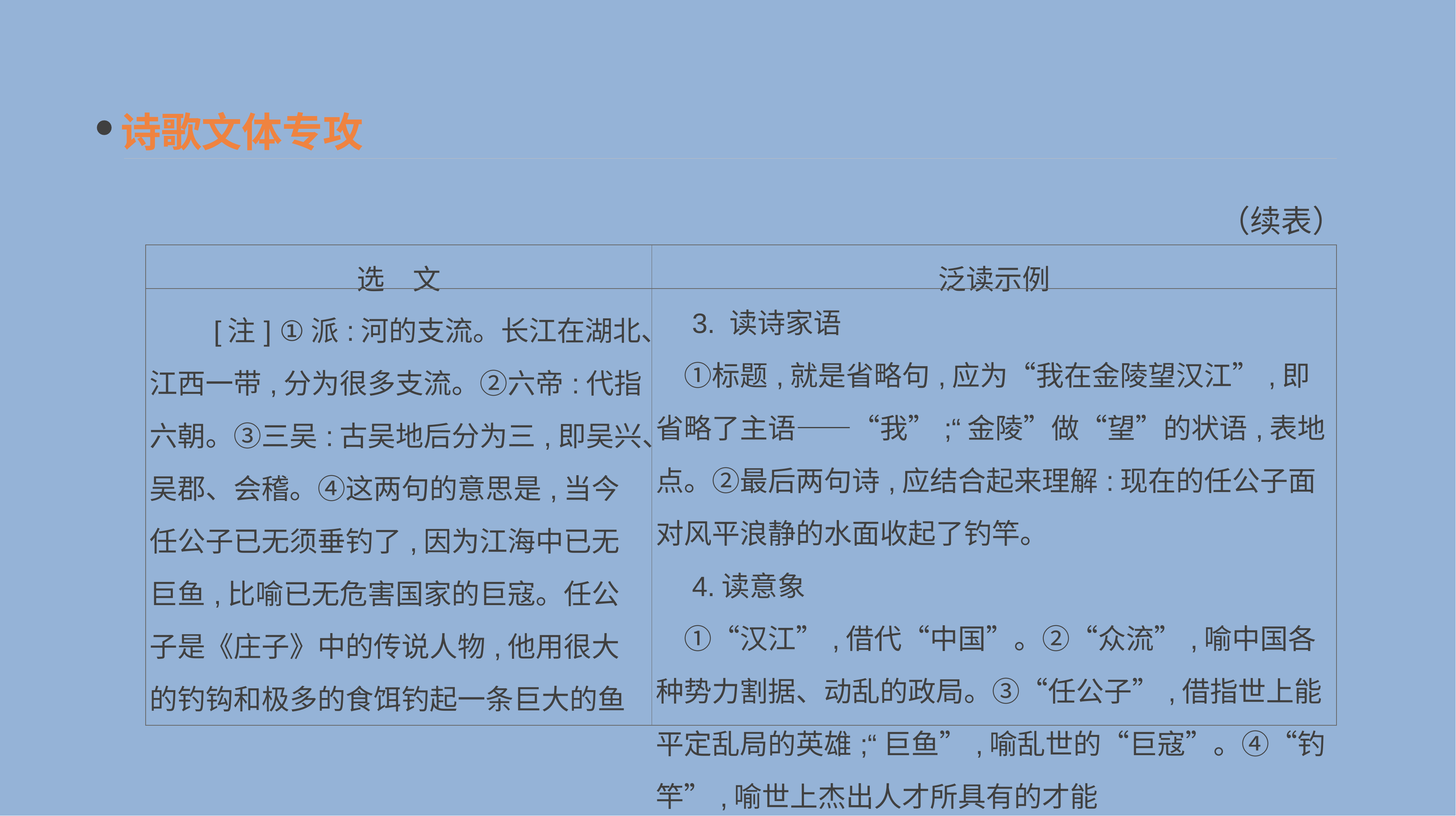

诗歌文体专攻

（续表）
| 选　文 | 泛读示例 |
| --- | --- |
| [注] ①派:河的支流。长江在湖北、江西一带,分为很多支流。②六帝:代指六朝。③三吴:古吴地后分为三,即吴兴、吴郡、会稽。④这两句的意思是,当今任公子已无须垂钓了,因为江海中已无巨鱼,比喻已无危害国家的巨寇。任公子是《庄子》中的传说人物,他用很大的钓钩和极多的食饵钓起一条巨大的鱼 | 3. 读诗家语 　①标题,就是省略句,应为“我在金陵望汉江”,即省略了主语——“我”;“金陵”做“望”的状语,表地点。②最后两句诗,应结合起来理解:现在的任公子面对风平浪静的水面收起了钓竿。 　4.读意象 　①“汉江”,借代“中国”。②“众流”,喻中国各种势力割据、动乱的政局。③“任公子”,借指世上能平定乱局的英雄;“巨鱼”,喻乱世的“巨寇”。④“钓竿”,喻世上杰出人才所具有的才能 |